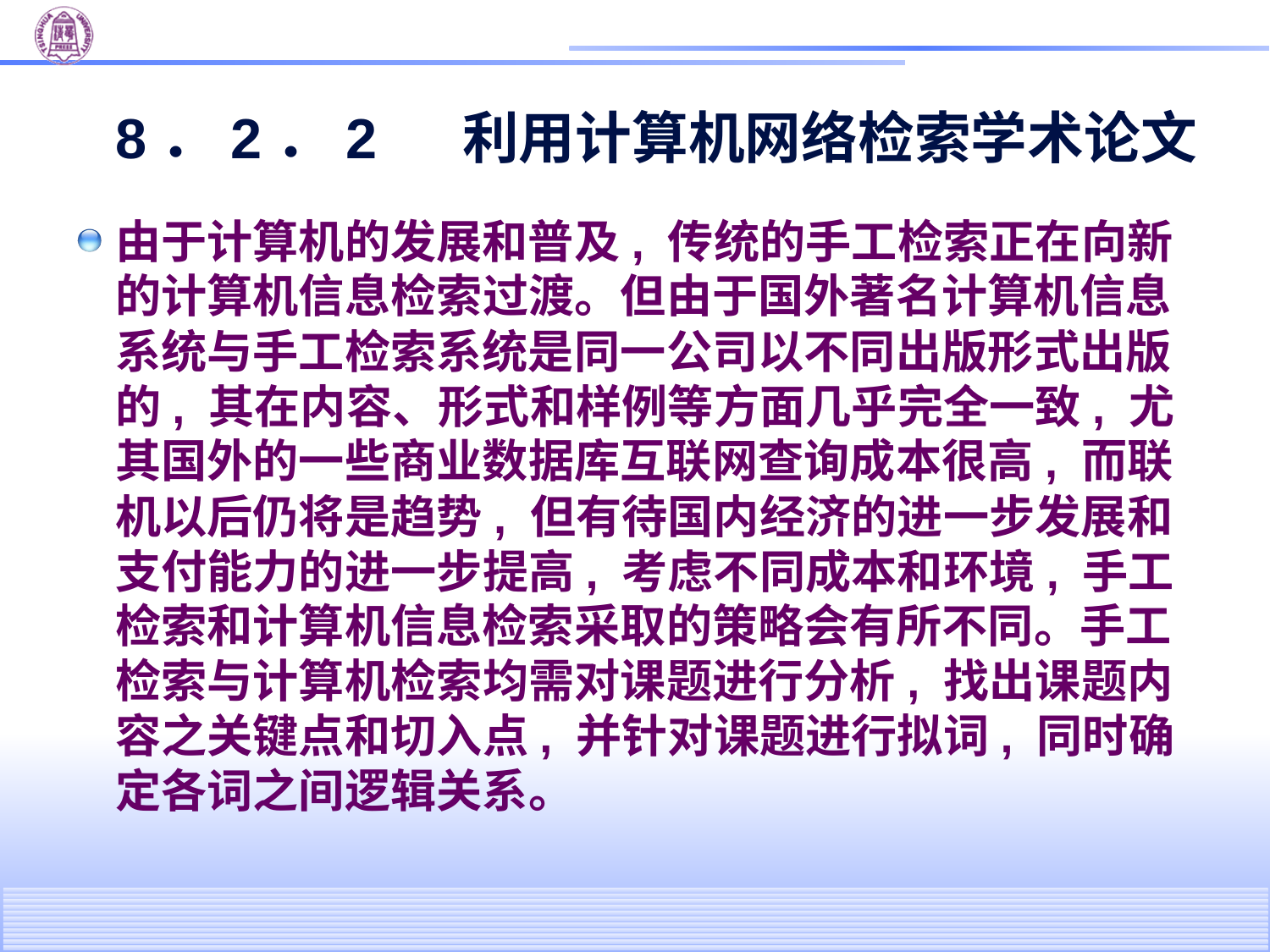

# 8．2．2 　利用计算机网络检索学术论文
由于计算机的发展和普及, 传统的手工检索正在向新的计算机信息检索过渡。但由于国外著名计算机信息系统与手工检索系统是同一公司以不同出版形式出版的, 其在内容、形式和样例等方面几乎完全一致, 尤其国外的一些商业数据库互联网查询成本很高, 而联机以后仍将是趋势, 但有待国内经济的进一步发展和支付能力的进一步提高, 考虑不同成本和环境, 手工检索和计算机信息检索采取的策略会有所不同。手工检索与计算机检索均需对课题进行分析, 找出课题内容之关键点和切入点, 并针对课题进行拟词, 同时确定各词之间逻辑关系。